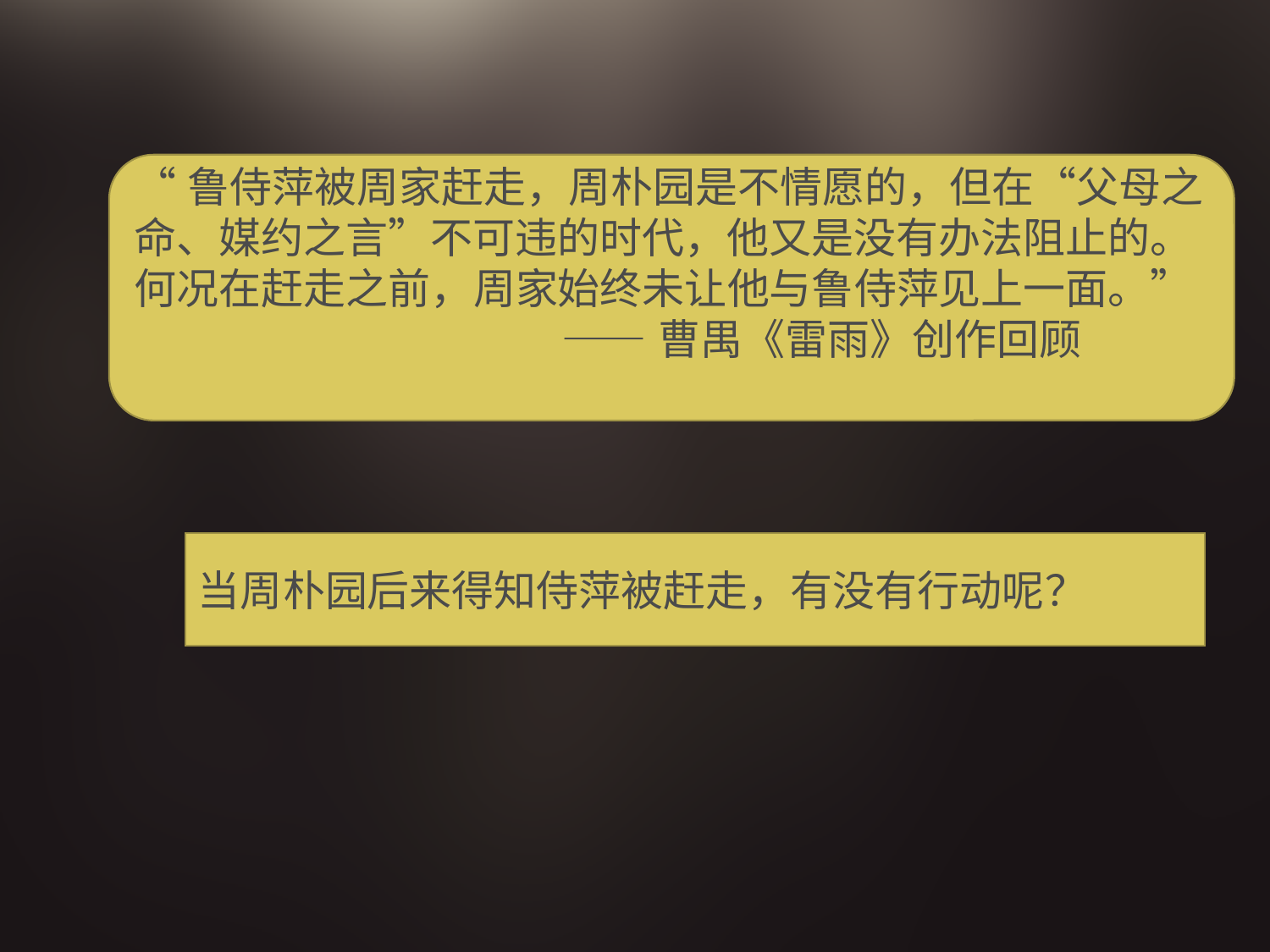

“鲁侍萍被周家赶走，周朴园是不情愿的，但在“父母之命、媒约之言”不可违的时代，他又是没有办法阻止的。何况在赶走之前，周家始终未让他与鲁侍萍见上一面。”
                                             ——曹禺《雷雨》创作回顾

当周朴园后来得知侍萍被赶走，有没有行动呢？